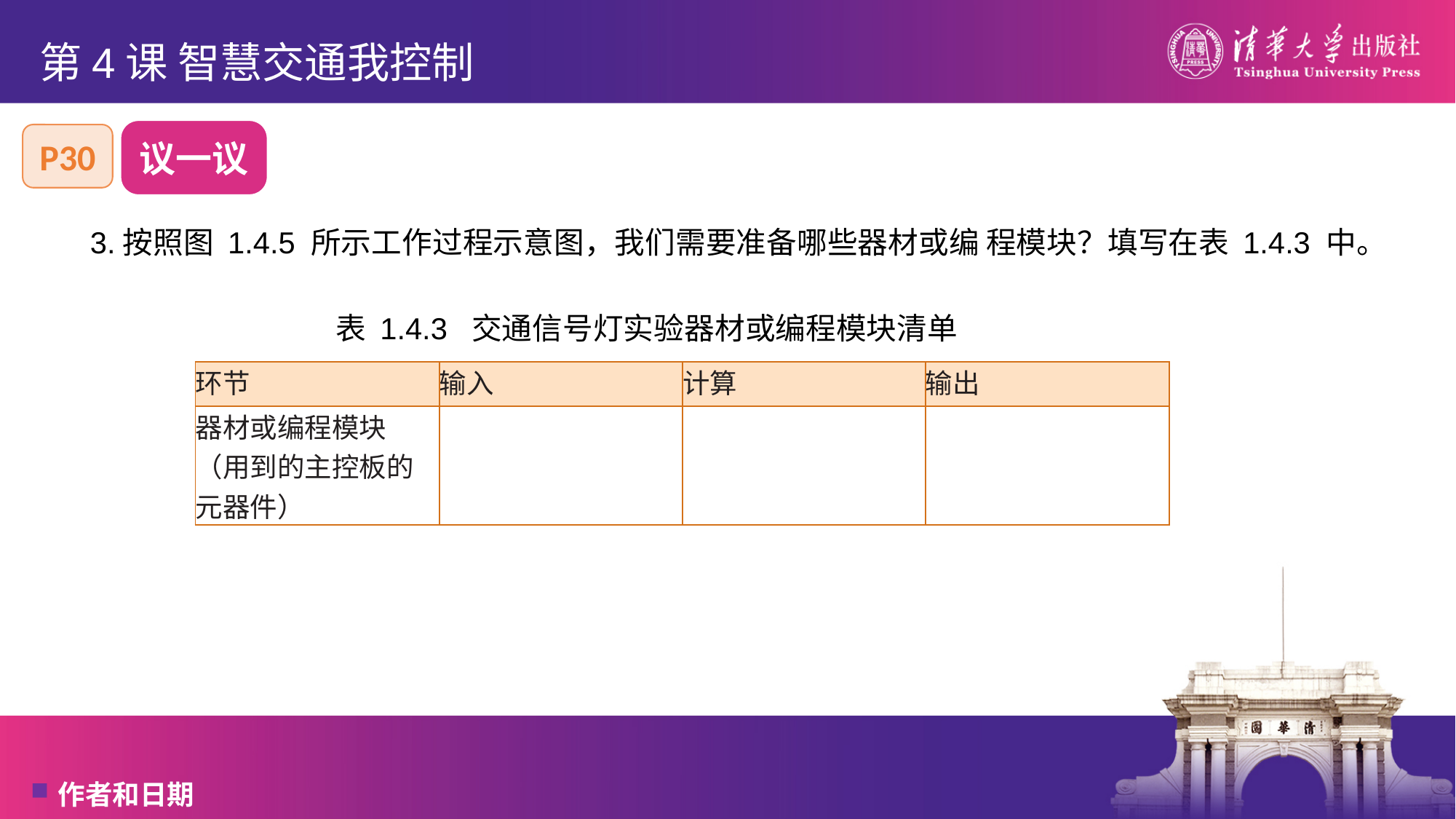

第4课 智慧交通我控制
议一议
P30
3.按照图 1.4.5 所示工作过程示意图，我们需要准备哪些器材或编 程模块？填写在表 1.4.3 中。
表 1.4.3  交通信号灯实验器材或编程模块清单
| 环节 | 输入 | 计算 | 输出 |
| --- | --- | --- | --- |
| 器材或编程模块（用到的主控板的元器件） |  |  |  |
作者和日期